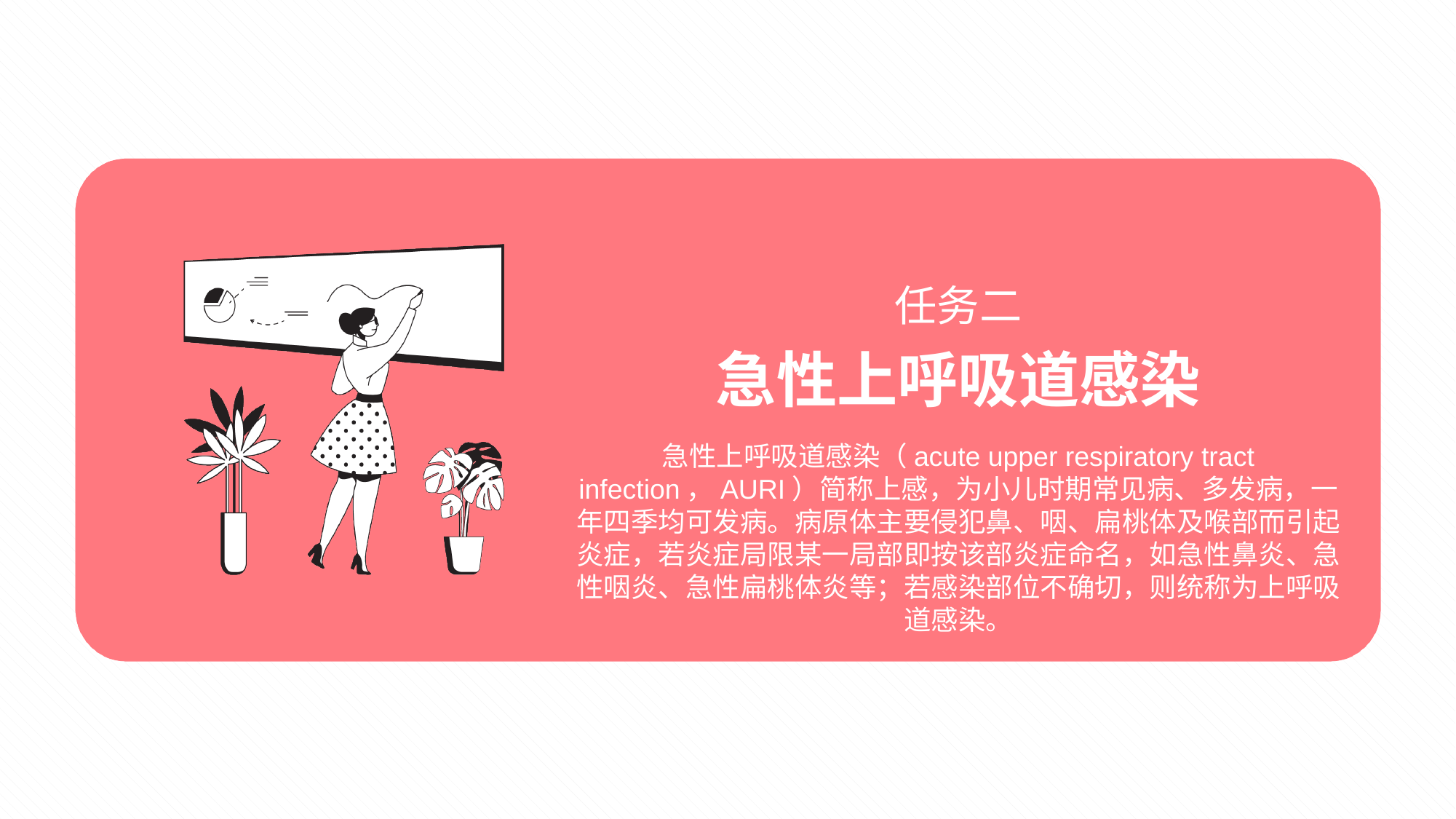

# 任务二
急性上呼吸道感染
急性上呼吸道感染（acute upper respiratory tract infection，AURI）简称上感，为小儿时期常见病、多发病，一年四季均可发病。病原体主要侵犯鼻、咽、扁桃体及喉部而引起炎症，若炎症局限某一局部即按该部炎症命名，如急性鼻炎、急性咽炎、急性扁桃体炎等；若感染部位不确切，则统称为上呼吸道感染。